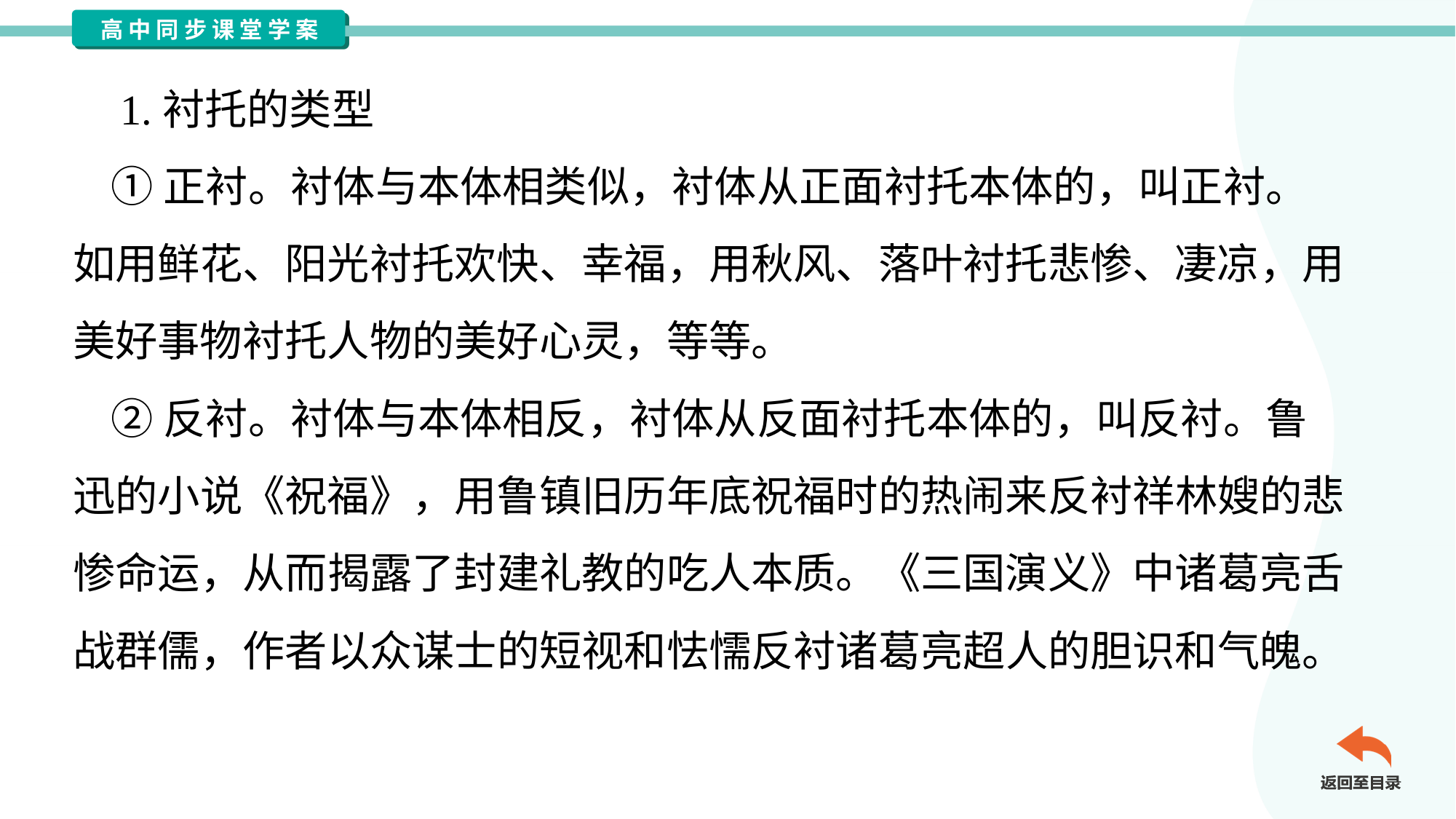

1.衬托的类型
    ①正衬。衬体与本体相类似，衬体从正面衬托本体的，叫正衬。
如用鲜花、阳光衬托欢快、幸福，用秋风、落叶衬托悲惨、凄凉，用
美好事物衬托人物的美好心灵，等等。
    ②反衬。衬体与本体相反，衬体从反面衬托本体的，叫反衬。鲁
迅的小说《祝福》，用鲁镇旧历年底祝福时的热闹来反衬祥林嫂的悲
惨命运，从而揭露了封建礼教的吃人本质。《三国演义》中诸葛亮舌
战群儒，作者以众谋士的短视和怯懦反衬诸葛亮超人的胆识和气魄。